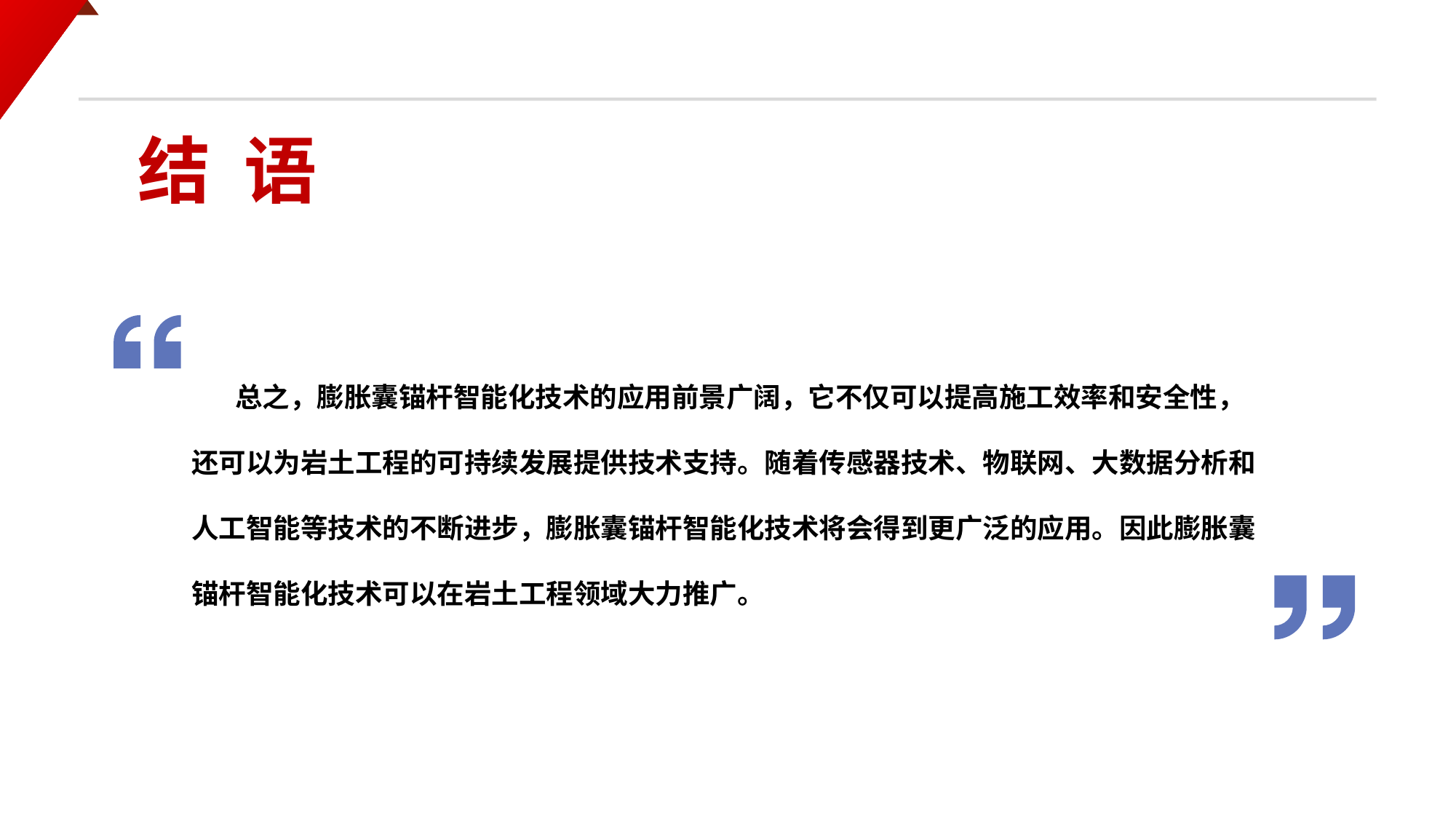

结  语

      总之，膨胀囊锚杆智能化技术的应用前景广阔，它不仅可以提高施工效率和安全性，还可以为岩土工程的可持续发展提供技术支持。随着传感器技术、物联网、大数据分析和人工智能等技术的不断进步，膨胀囊锚杆智能化技术将会得到更广泛的应用。因此膨胀囊锚杆智能化技术可以在岩土工程领域大力推广。

24